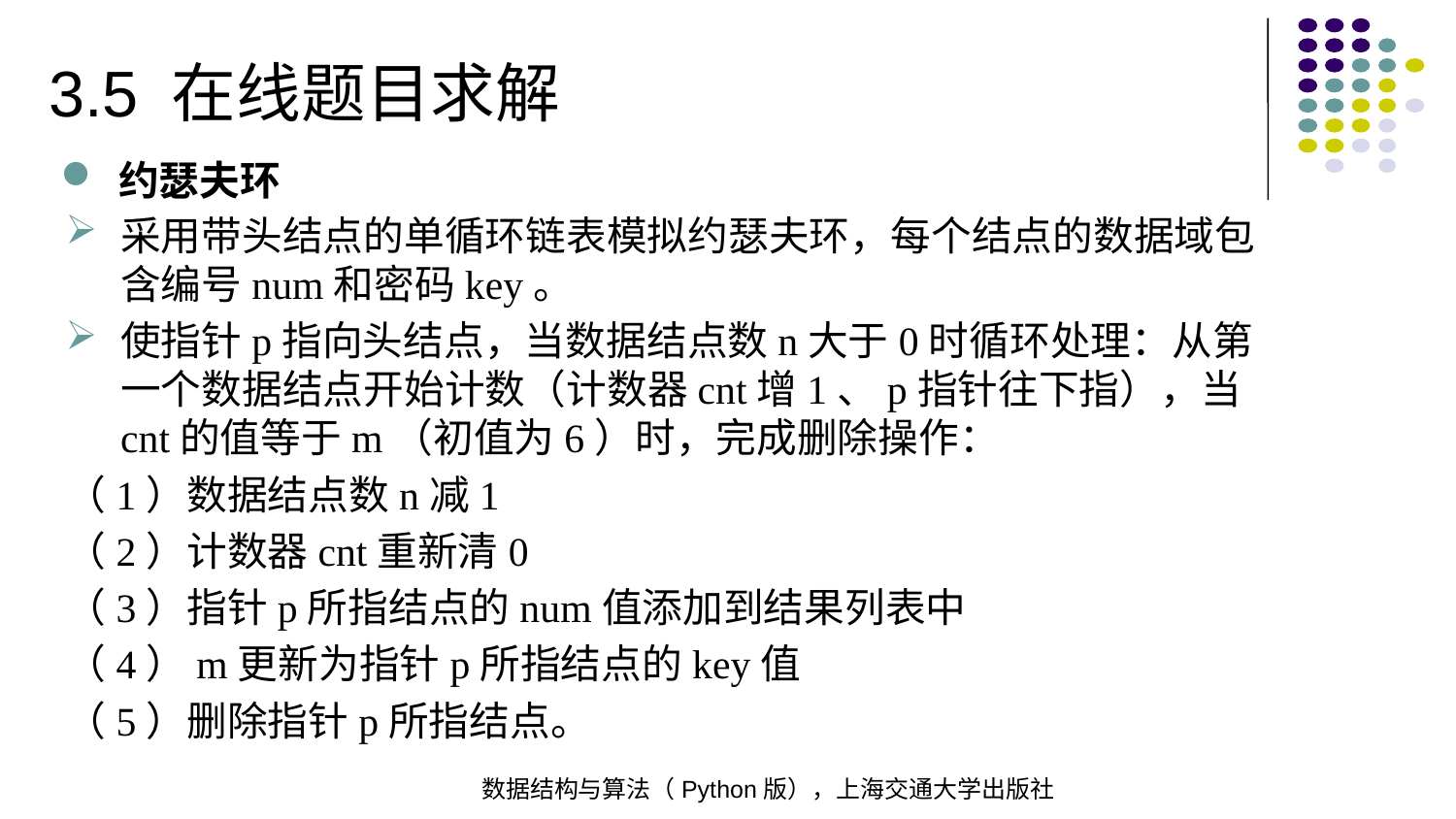

3.5 在线题目求解
约瑟夫环
采用带头结点的单循环链表模拟约瑟夫环，每个结点的数据域包含编号num和密码key。
使指针p指向头结点，当数据结点数n大于0时循环处理：从第一个数据结点开始计数（计数器cnt增1、p指针往下指），当cnt的值等于m（初值为6）时，完成删除操作：
（1）数据结点数n减1
（2）计数器cnt重新清0
（3）指针p所指结点的num值添加到结果列表中
（4）m更新为指针p所指结点的key值
（5）删除指针p所指结点。